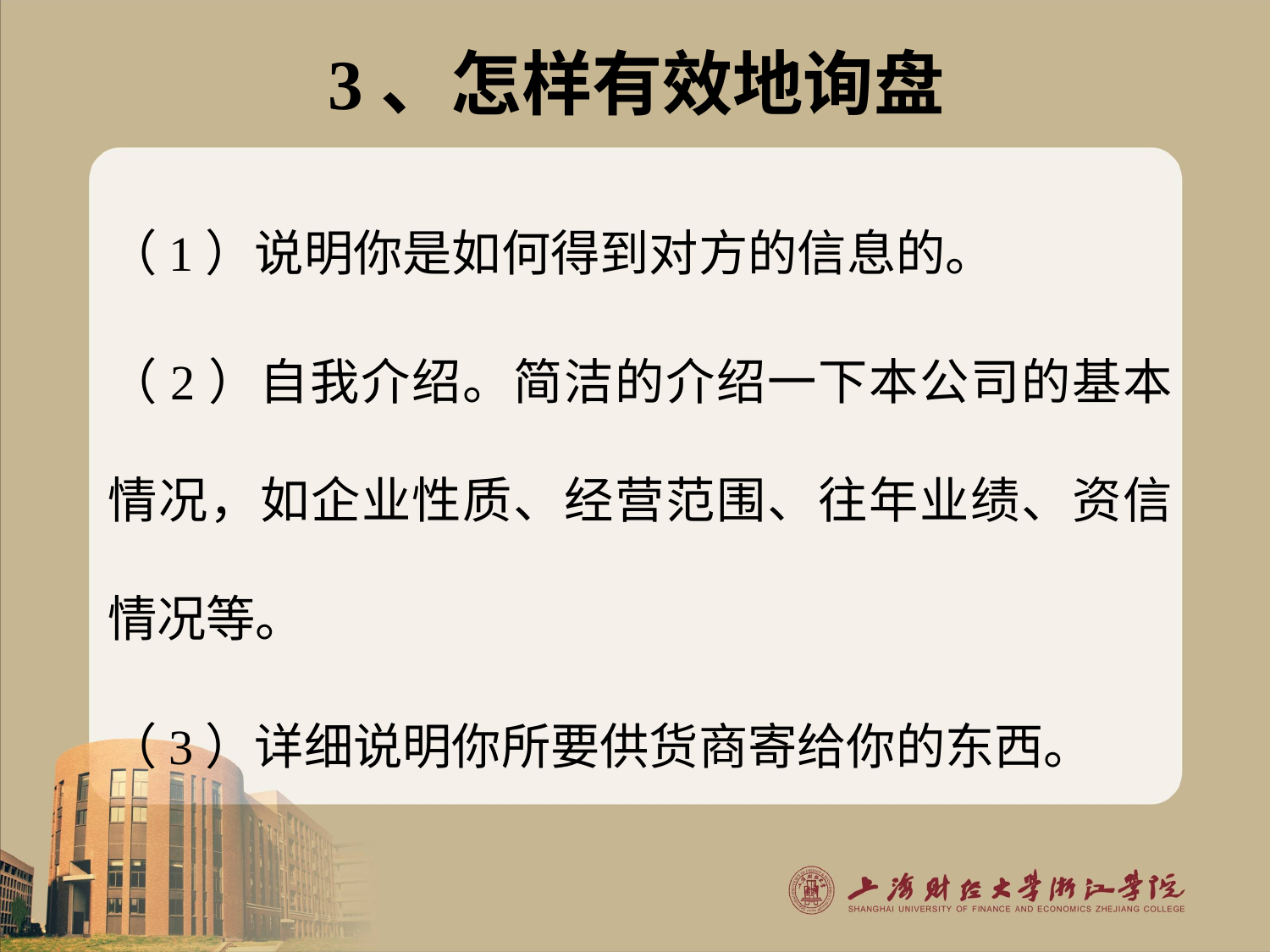

# 3、怎样有效地询盘
（1）说明你是如何得到对方的信息的。
（2）自我介绍。简洁的介绍一下本公司的基本情况，如企业性质、经营范围、往年业绩、资信情况等。
（3）详细说明你所要供货商寄给你的东西。